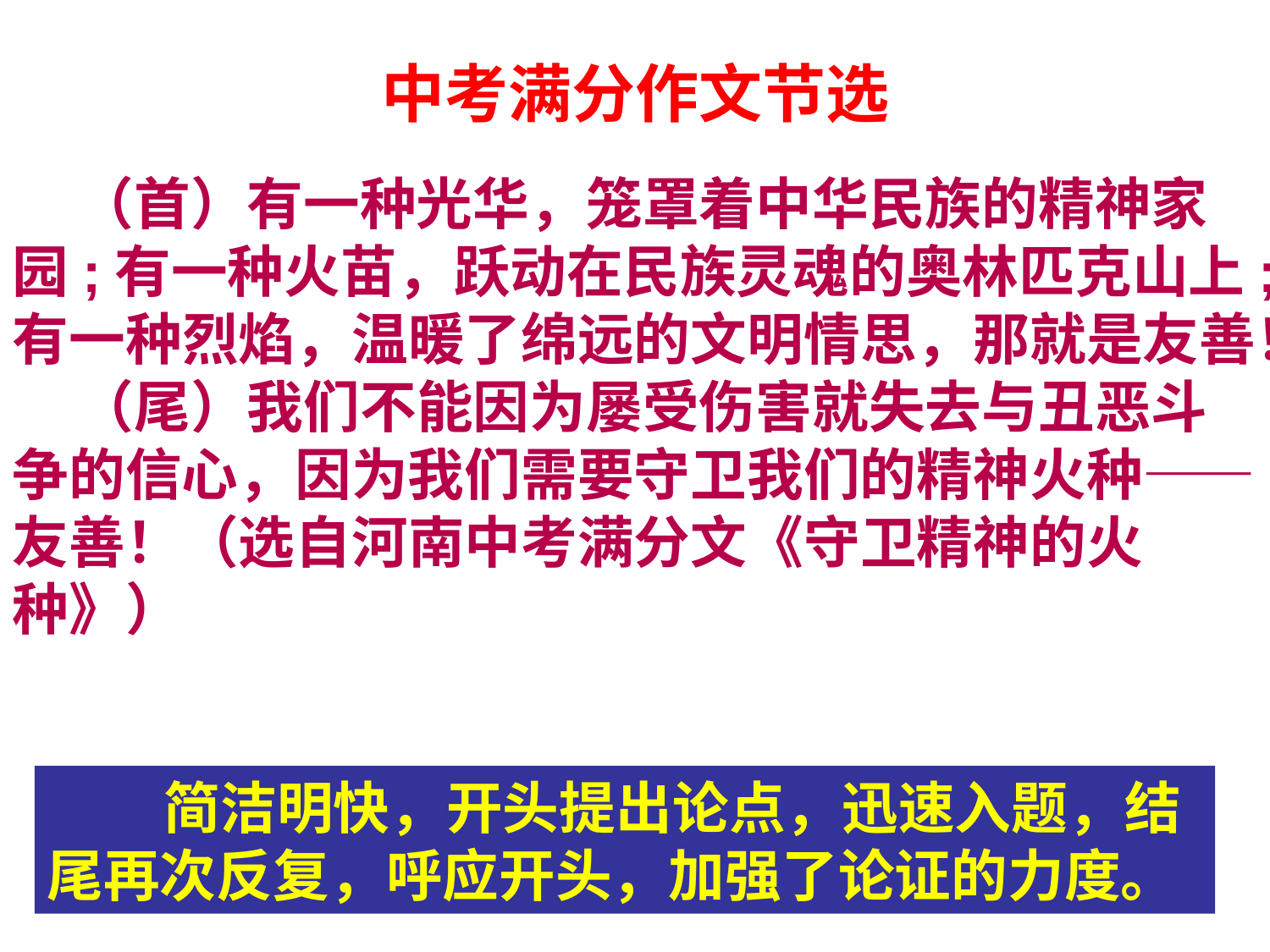

中考满分作文节选

    （首）有一种光华，笼罩着中华民族的精神家园;有一种火苗，跃动在民族灵魂的奥林匹克山上;有一种烈焰，温暖了绵远的文明情思，那就是友善！
    （尾）我们不能因为屡受伤害就失去与丑恶斗争的信心，因为我们需要守卫我们的精神火种――友善！（选自河南中考满分文《守卫精神的火种》）
        简洁明快，开头提出论点，迅速入题，结尾再次反复，呼应开头，加强了论证的力度。